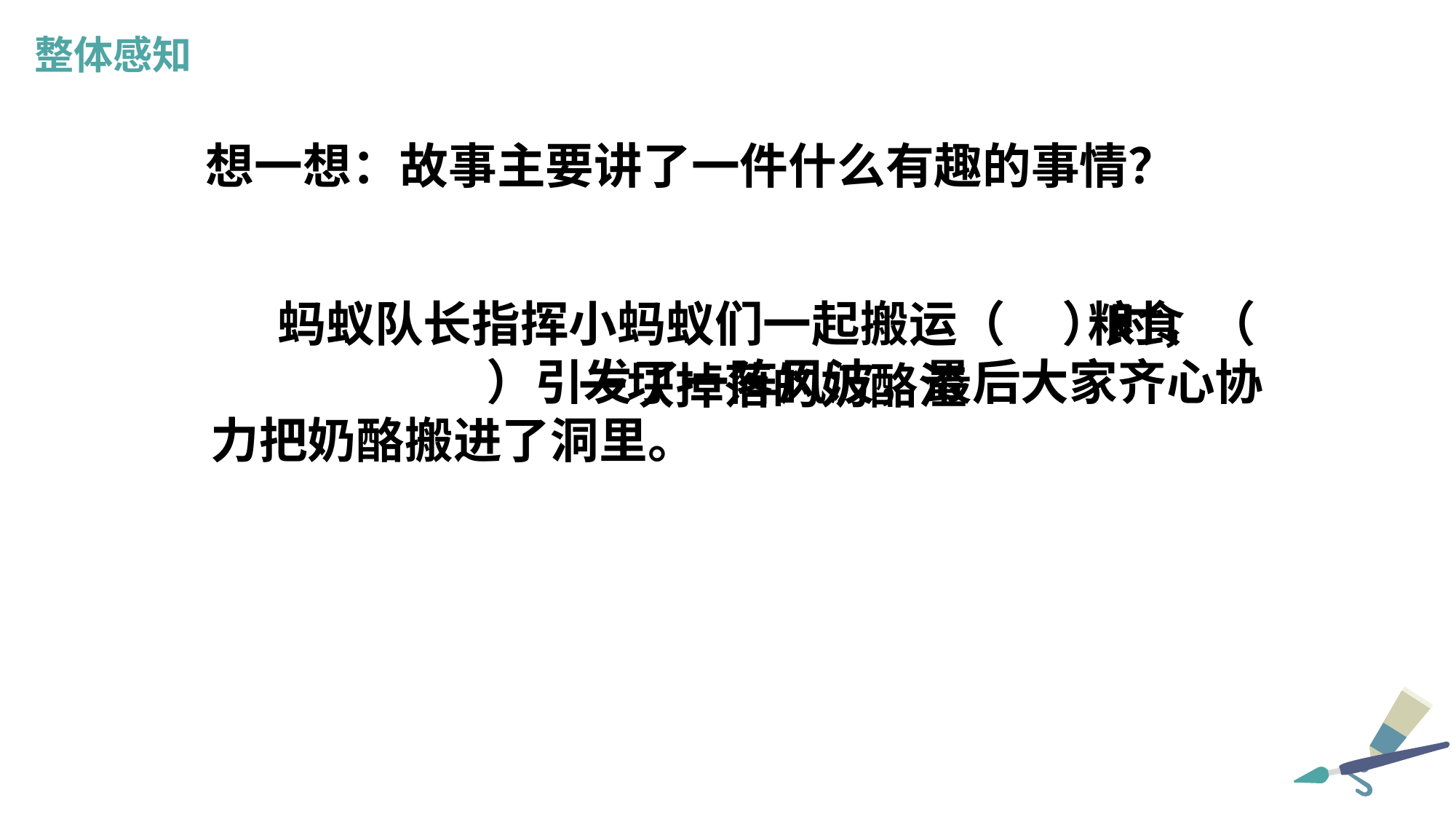

整体感知
想一想：故事主要讲了一件什么有趣的事情？
     蚂蚁队长指挥小蚂蚁们一起搬运（     ）时，（                              ）引发了一阵风波，最后大家齐心协力把奶酪搬进了洞里。
粮食
一块掉落的奶酪渣